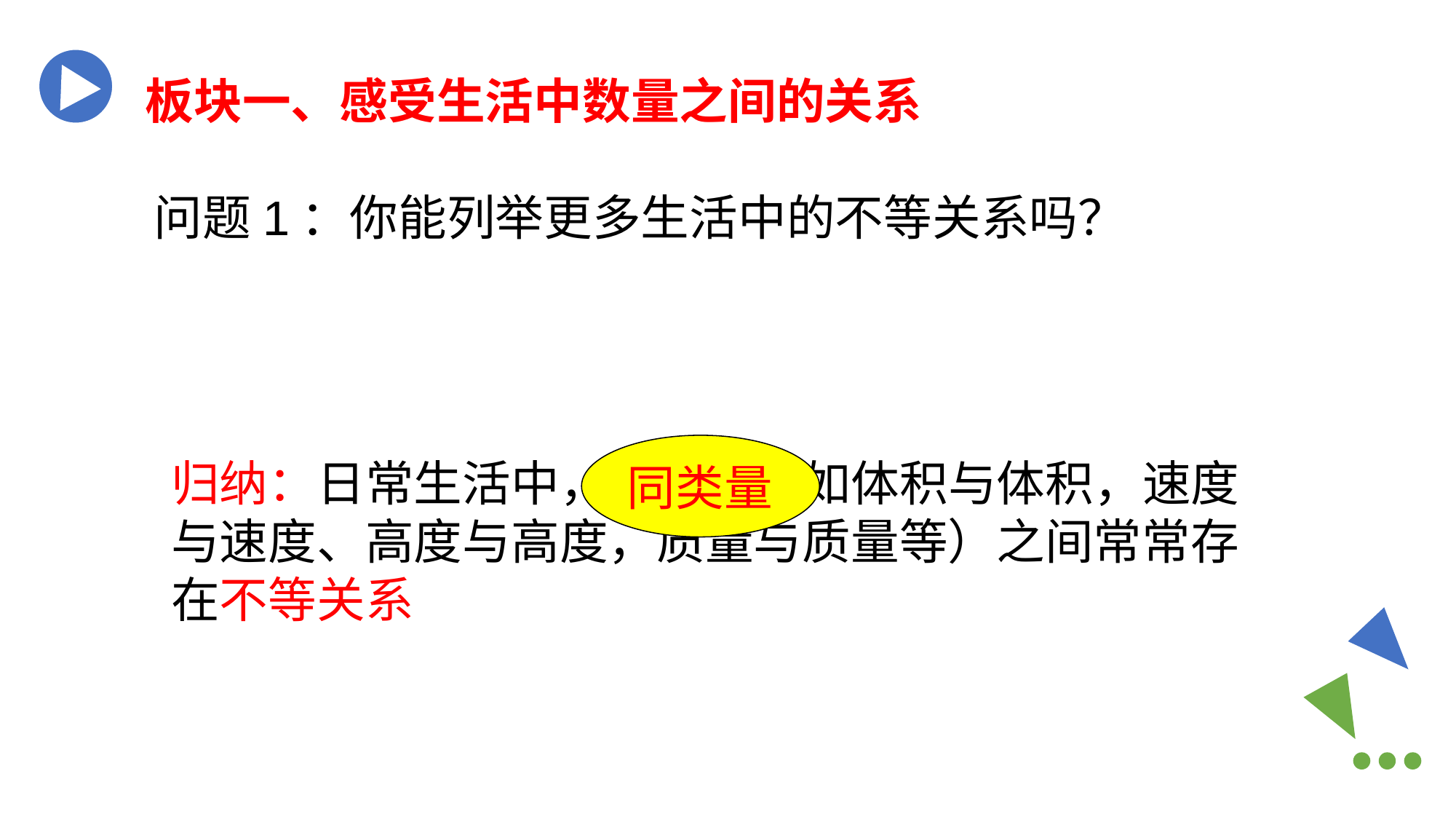

板块一、感受生活中数量之间的关系
问题1：你能列举更多生活中的不等关系吗？
同类量
归纳：日常生活中，同类量（如体积与体积，速度与速度、高度与高度，质量与质量等）之间常常存在不等关系